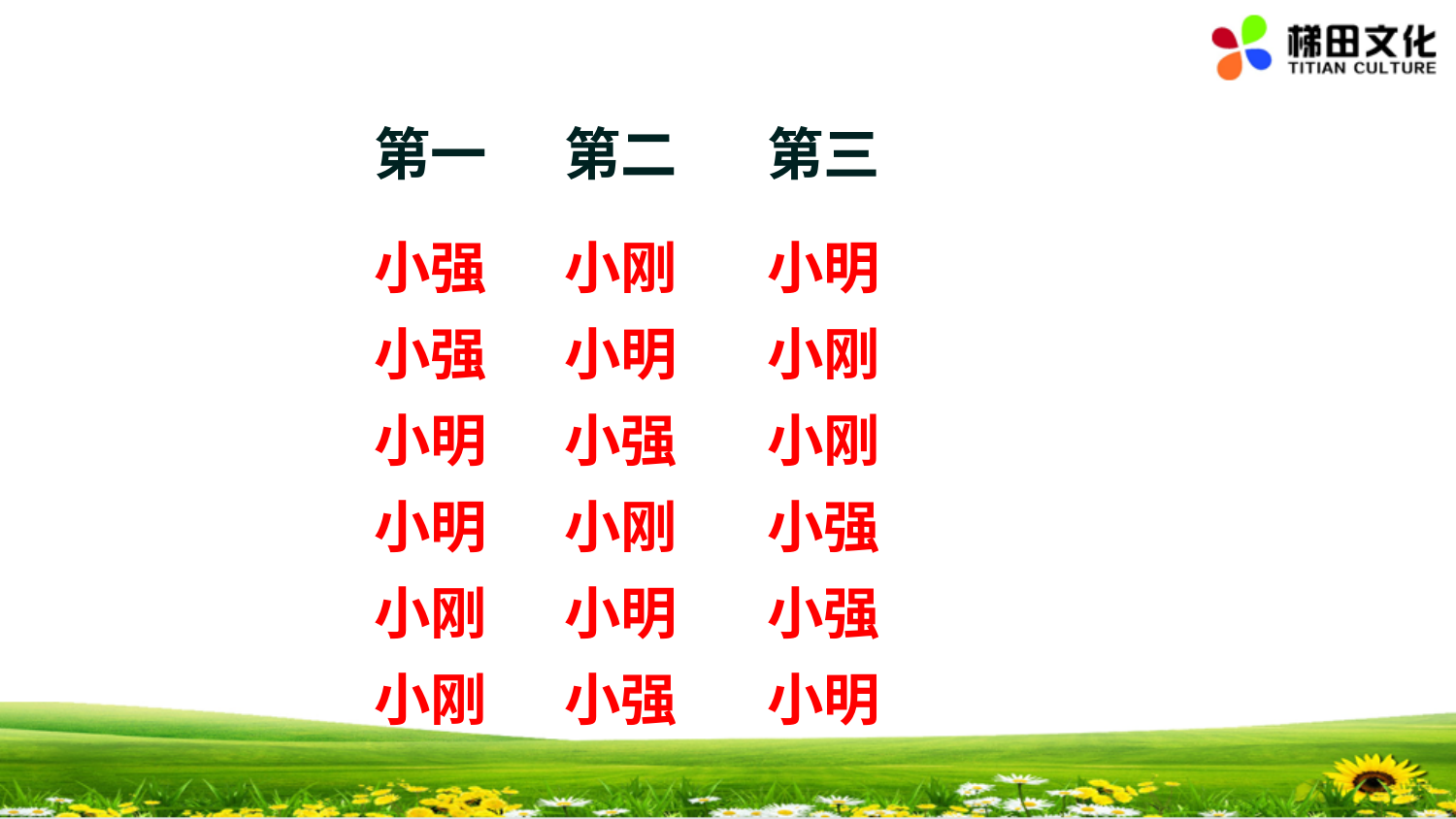

第一      第二       第三
小强      小刚       小明
小强      小明       小刚
小明      小强       小刚
小明      小刚       小强
小刚      小明       小强
小刚      小强       小明